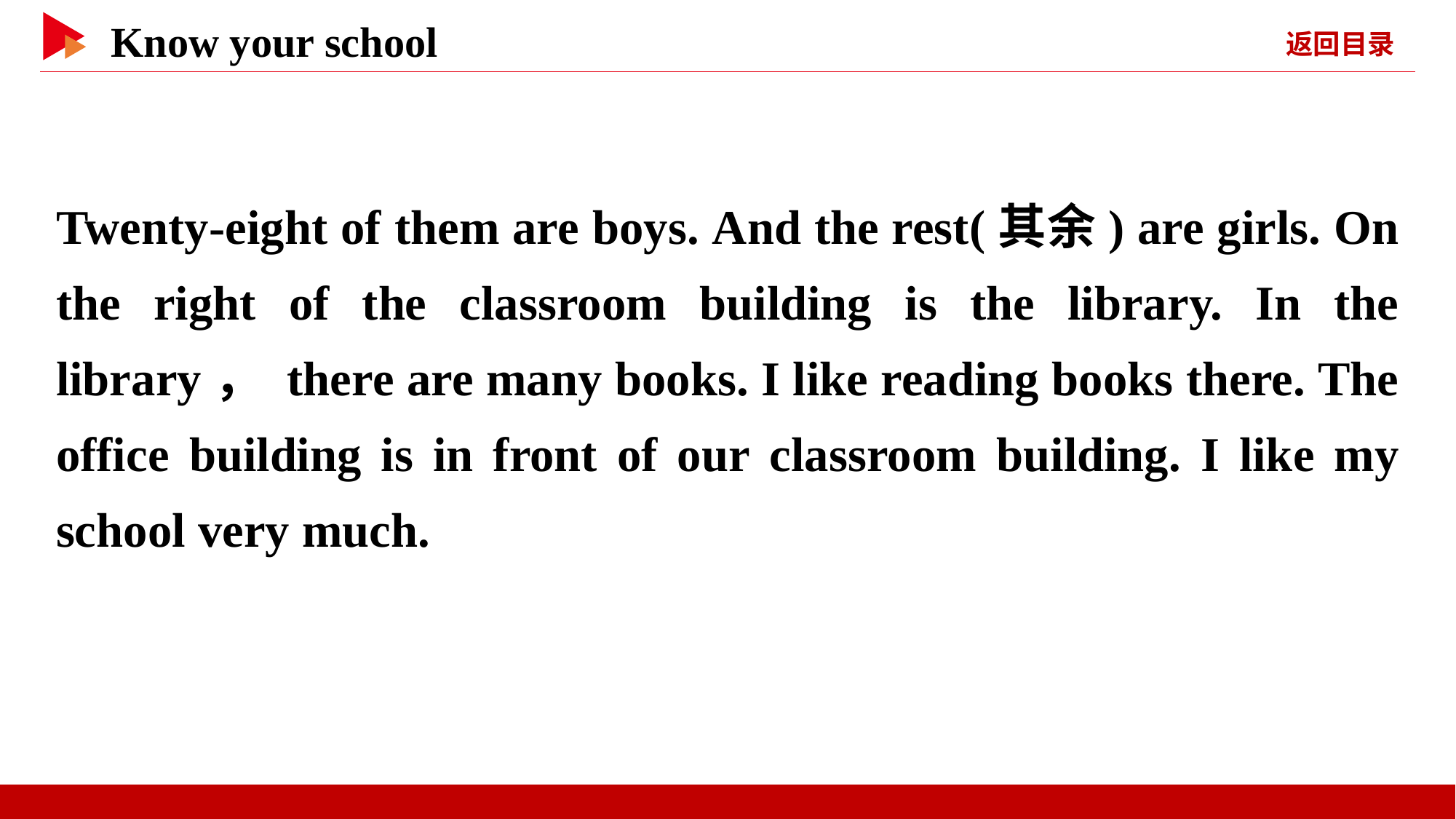

Twenty-eight of them are boys. And the rest(其余) are girls. On the right of the classroom building is the library. In the library， there are many books. I like reading books there. The office building is in front of our classroom building. I like my school very much.